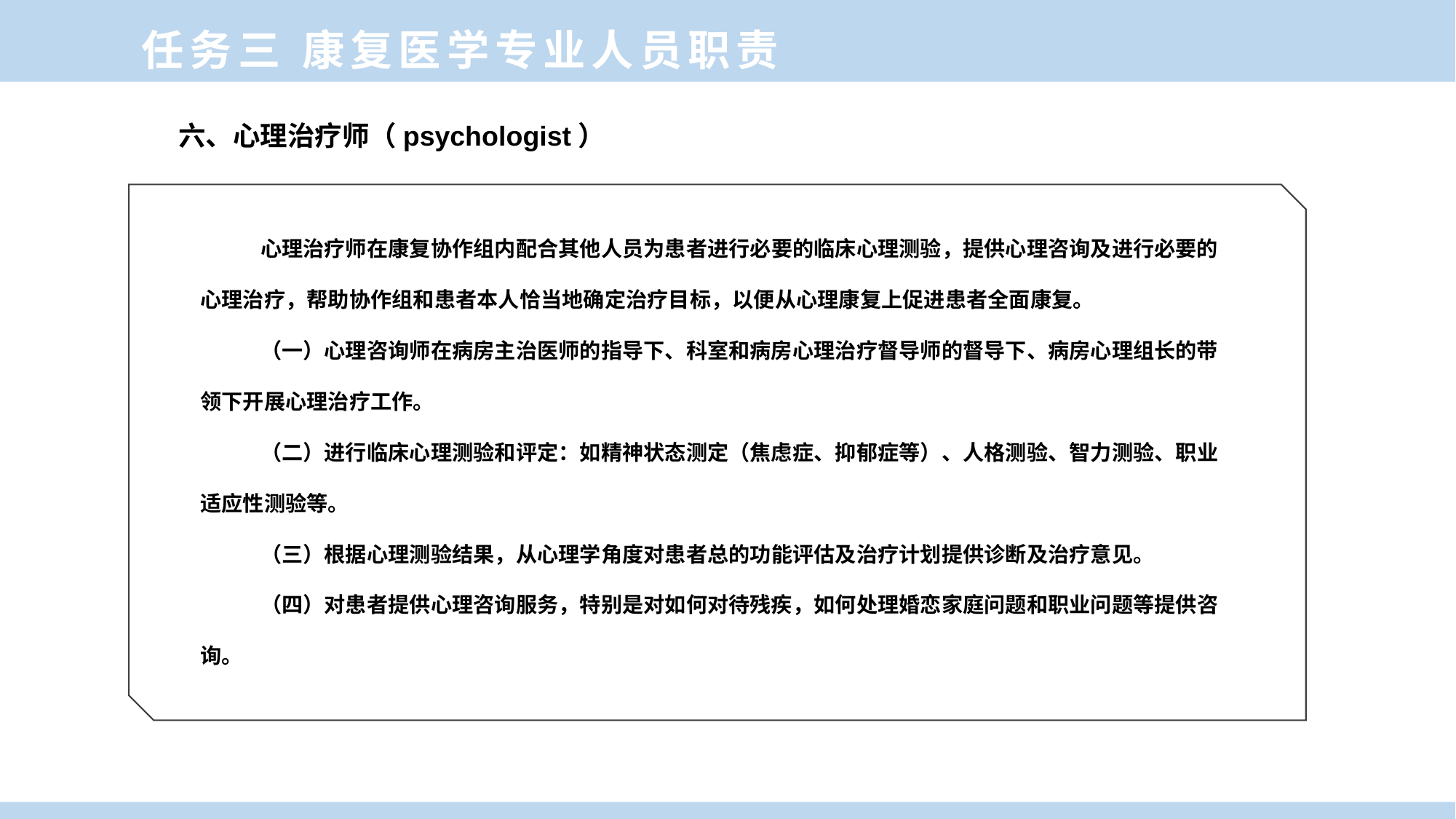

任务三 康复医学专业人员职责
六、心理治疗师（psychologist）

心理治疗师在康复协作组内配合其他人员为患者进行必要的临床心理测验，提供心理咨询及进行必要的心理治疗，帮助协作组和患者本人恰当地确定治疗目标，以便从心理康复上促进患者全面康复。
（一）心理咨询师在病房主治医师的指导下、科室和病房心理治疗督导师的督导下、病房心理组长的带领下开展心理治疗工作。
（二）进行临床心理测验和评定：如精神状态测定（焦虑症、抑郁症等）、人格测验、智力测验、职业适应性测验等。
（三）根据心理测验结果，从心理学角度对患者总的功能评估及治疗计划提供诊断及治疗意见。
（四）对患者提供心理咨询服务，特别是对如何对待残疾，如何处理婚恋家庭问题和职业问题等提供咨询。